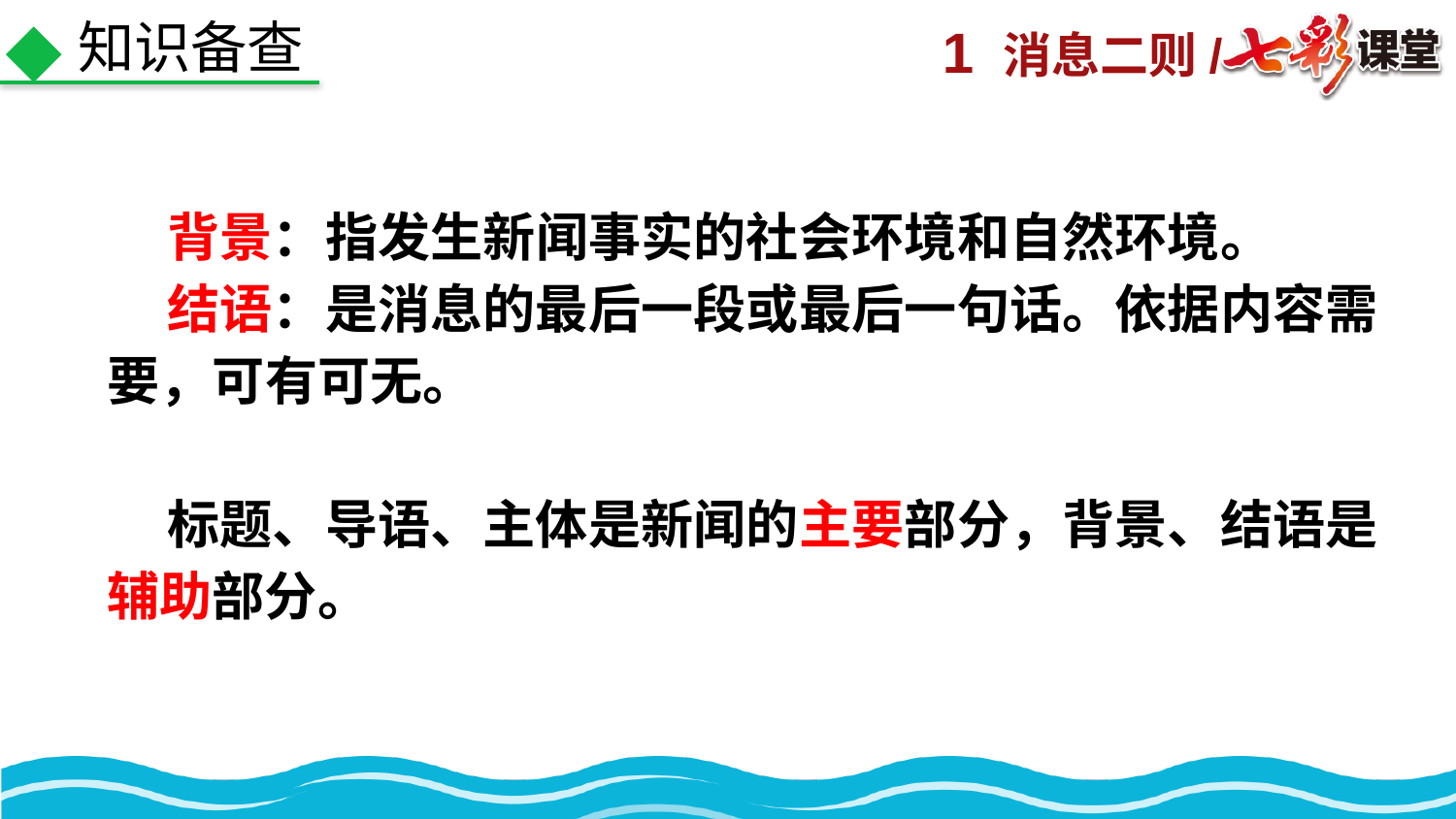

知识备查

    背景：指发生新闻事实的社会环境和自然环境。
    结语：是消息的最后一段或最后一句话。依据内容需要，可有可无。

    标题、导语、主体是新闻的主要部分，背景、结语是辅助部分。